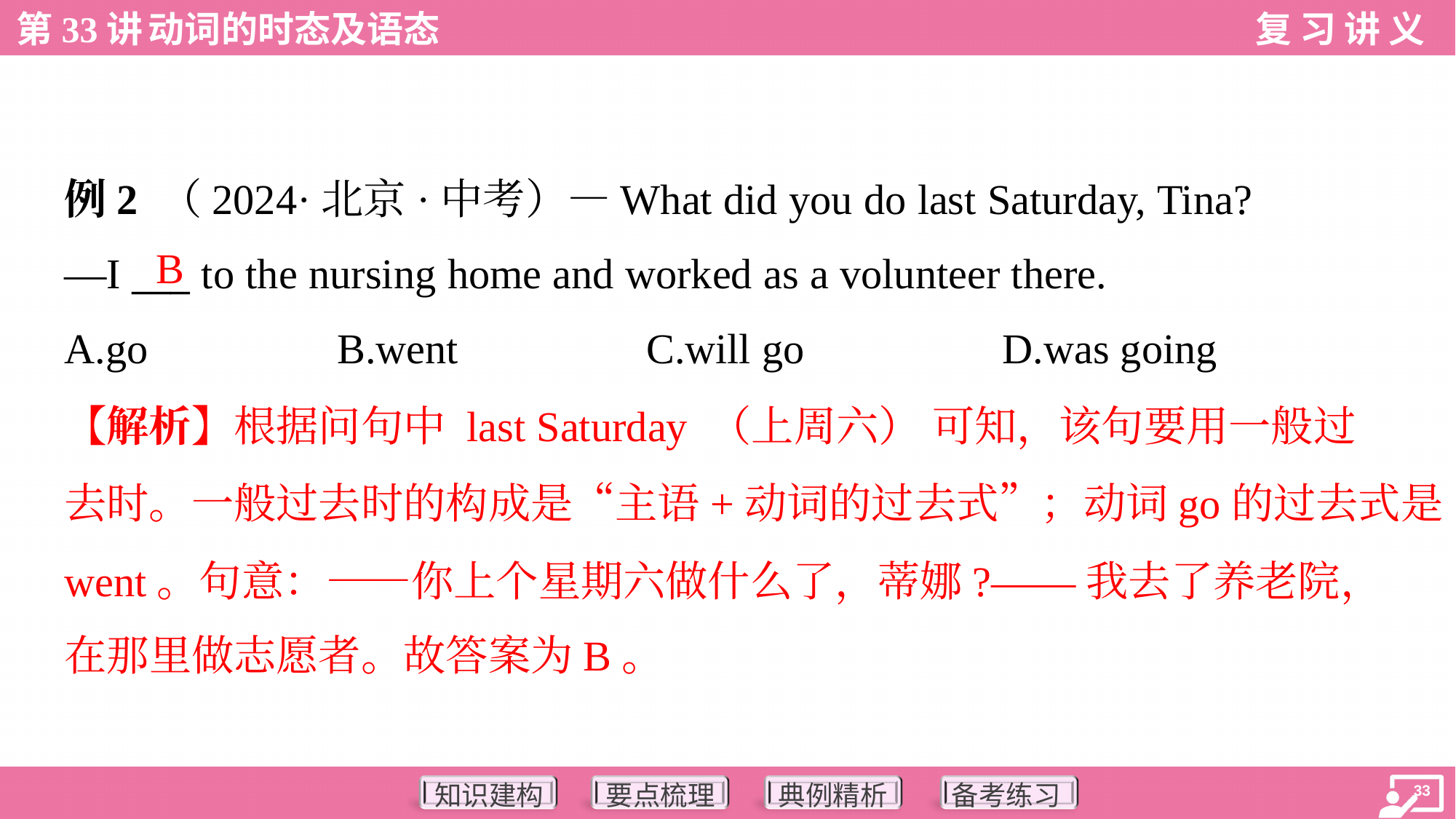

例2 （2024·北京·中考）—What did you do last Saturday, Tina?
—I ___ to the nursing home and worked as a volunteer there.
B
A.go	B.went	C.will go	D.was going
【解析】根据问句中 last Saturday （上周六） 可知，该句要用一般过
去时。一般过去时的构成是“主语+动词的过去式”；动词go的过去式是
went。句意：——你上个星期六做什么了，蒂娜?——我去了养老院，
在那里做志愿者。故答案为B。